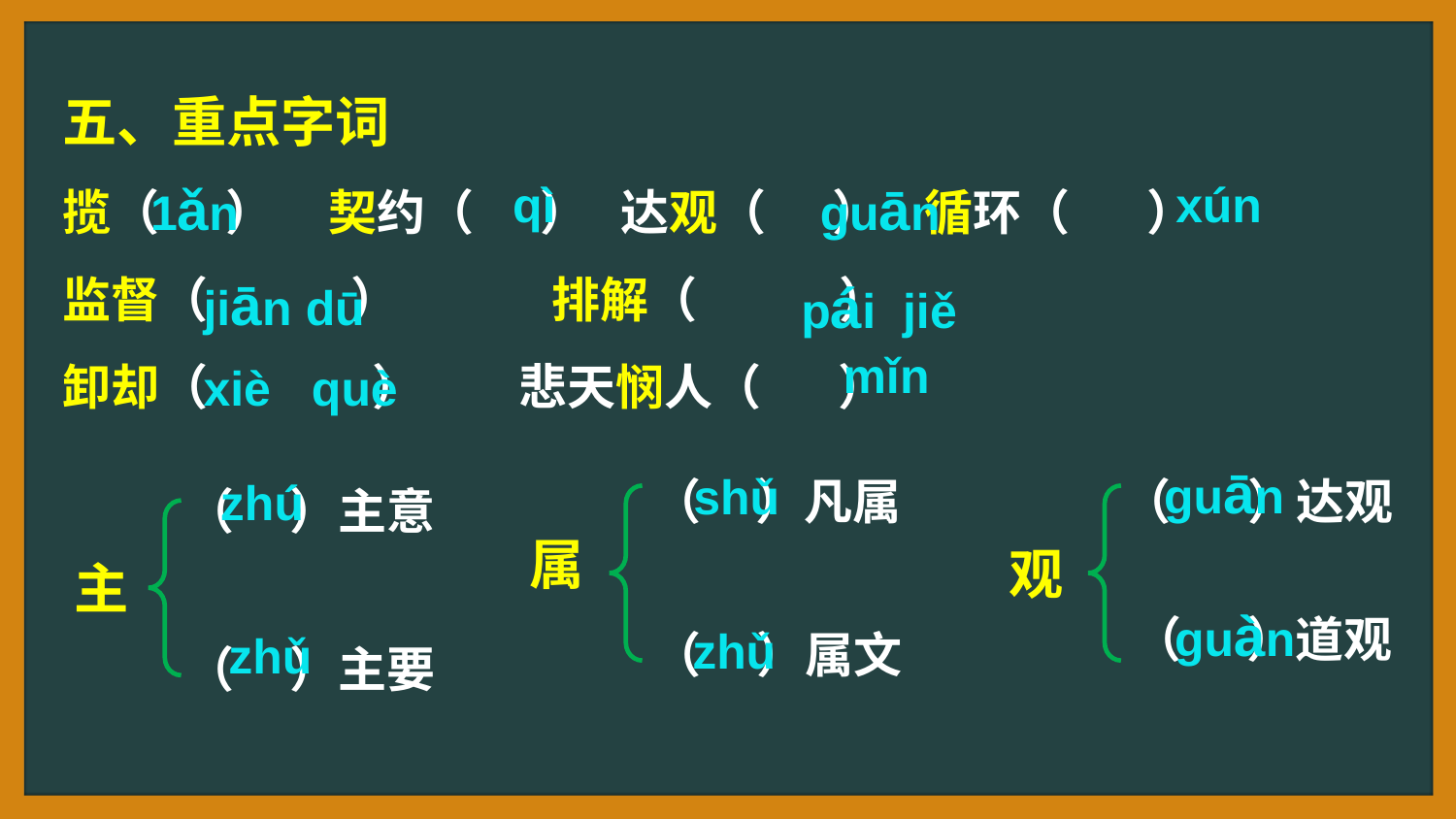

五、重点字词
揽（      ）     契约（      ）   达观（      ）    循环（       ）
监督（             ）              排解（             ）
卸却（               ）         悲天悯人（       ）
1ǎn
qì
guān
xún
jiān dū
pái  jiě
mǐn
xiè   què
（     ）凡属
（       ）达观
（     ）主意
ɡuān
shǔ
zhú

属
观
主
（      ）道观
（     ）属文
ɡuàn
（     ）主要
zhǔ
zhǔ